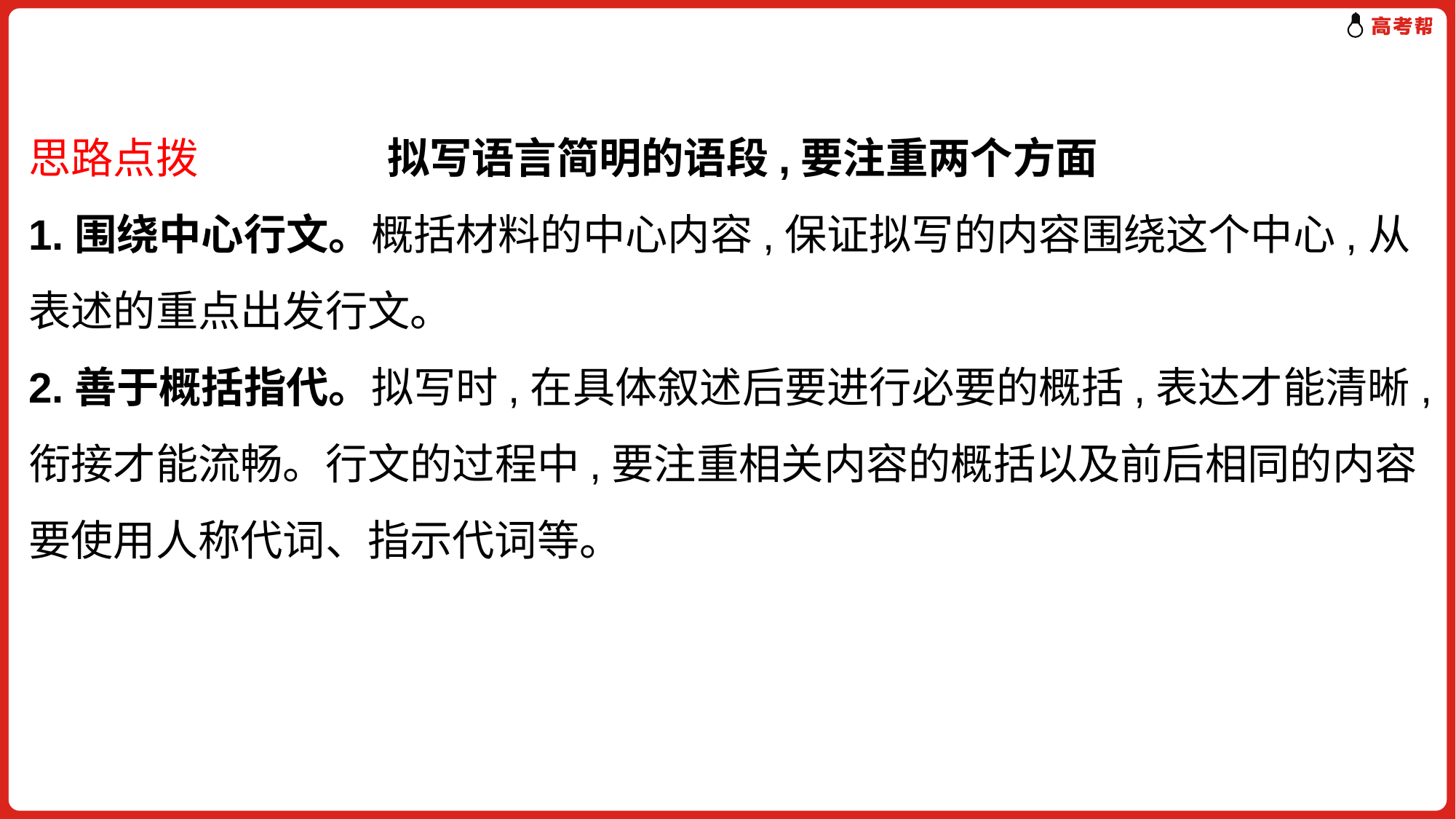

思路点拨                    拟写语言简明的语段,要注重两个方面
1.围绕中心行文。概括材料的中心内容,保证拟写的内容围绕这个中心,从表述的重点出发行文。
2.善于概括指代。拟写时,在具体叙述后要进行必要的概括,表达才能清晰,衔接才能流畅。行文的过程中,要注重相关内容的概括以及前后相同的内容要使用人称代词、指示代词等。